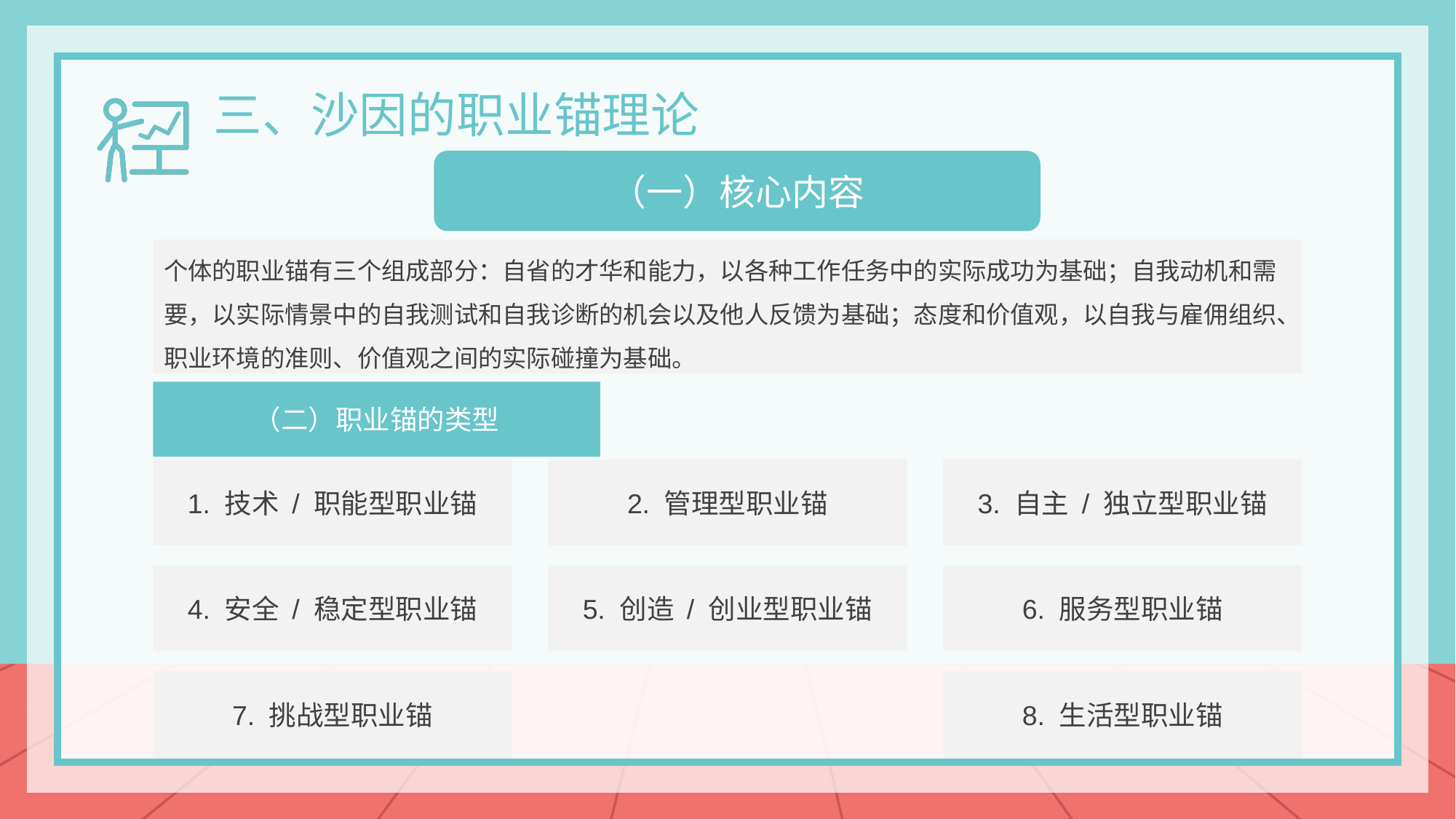

三、沙因的职业锚理论
（一）核心内容
个体的职业锚有三个组成部分：自省的才华和能力，以各种工作任务中的实际成功为基础；自我动机和需要，以实际情景中的自我测试和自我诊断的机会以及他人反馈为基础；态度和价值观，以自我与雇佣组织、职业环境的准则、价值观之间的实际碰撞为基础。
（二）职业锚的类型
1. 技术 / 职能型职业锚
2. 管理型职业锚
3. 自主 / 独立型职业锚
4. 安全 / 稳定型职业锚
5. 创造 / 创业型职业锚
6. 服务型职业锚
7. 挑战型职业锚
8. 生活型职业锚